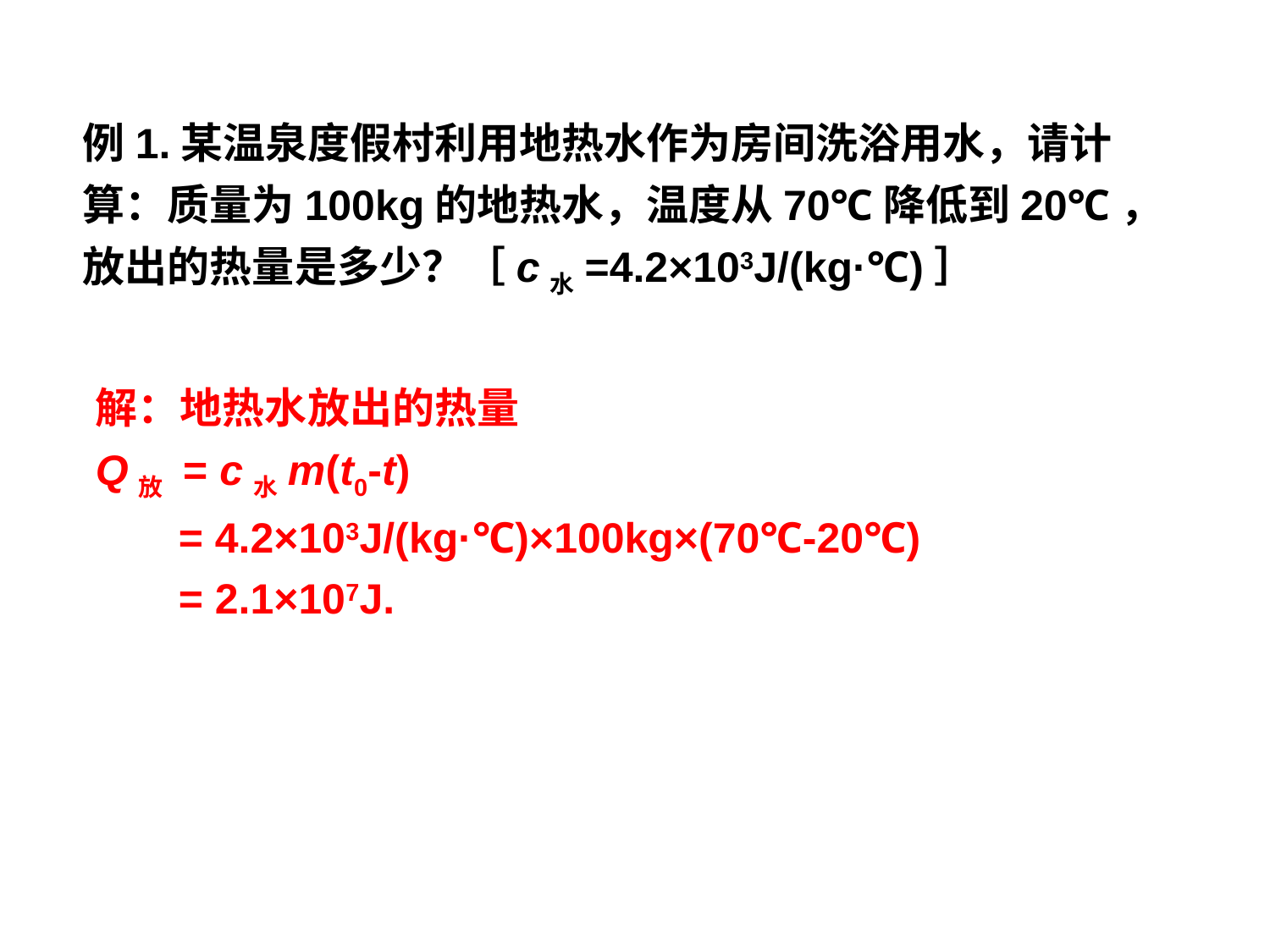

例1.某温泉度假村利用地热水作为房间洗浴用水，请计算：质量为100kg的地热水，温度从70℃降低到20℃，放出的热量是多少？［c水=4.2×103J/(kg·℃)］
解：地热水放出的热量
Q放 = c水m(t0-t)
       = 4.2×103J/(kg·℃)×100kg×(70℃-20℃)
       = 2.1×107J.